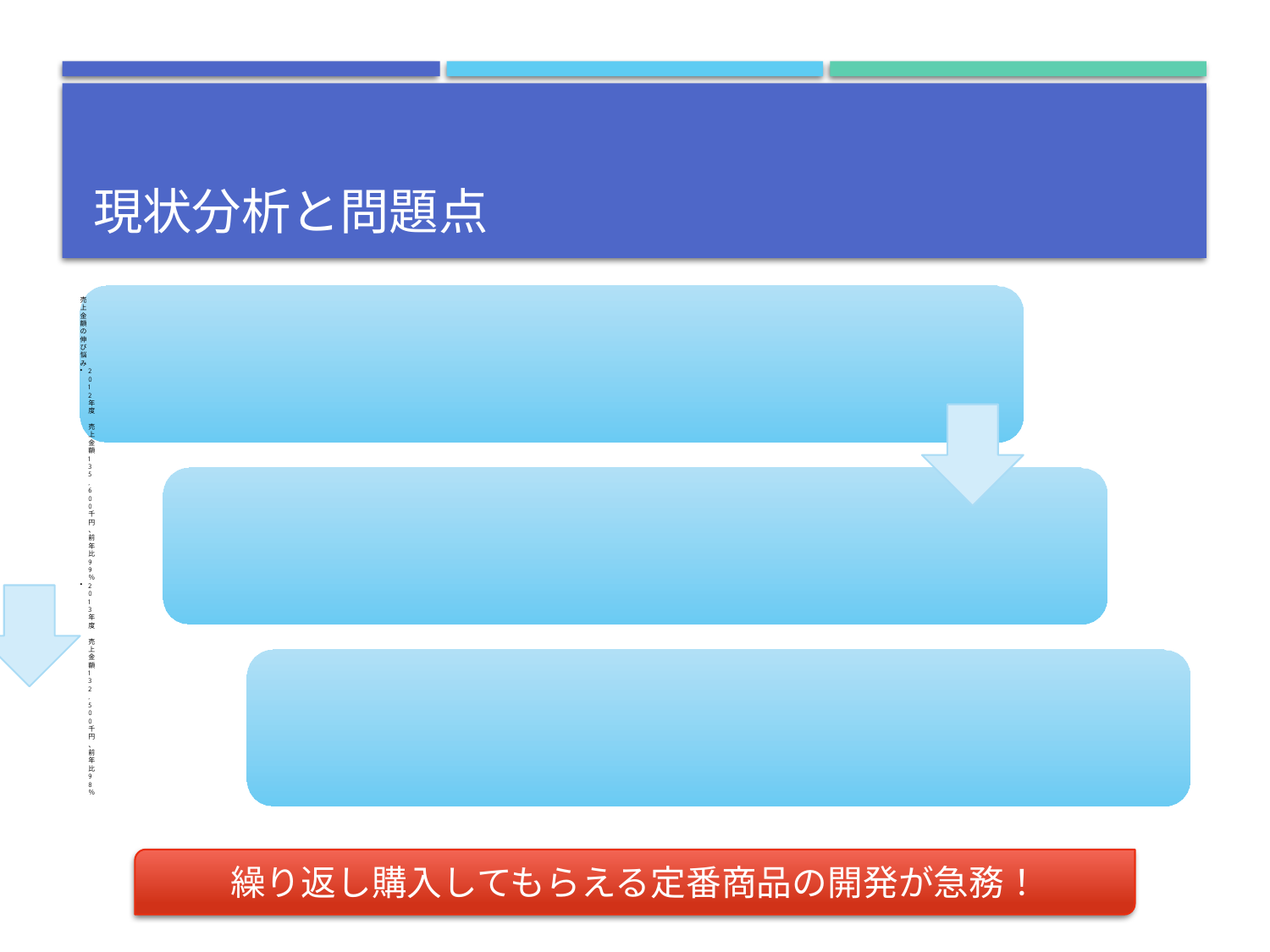

# 現状分析と問題点
売上金額の伸び悩み
2012年度 売上金額135,600千円、前年比99％
2013年度 売上金額132,500千円、前年比98％
繰り返し購入してもらえる定番商品の開発が急務！